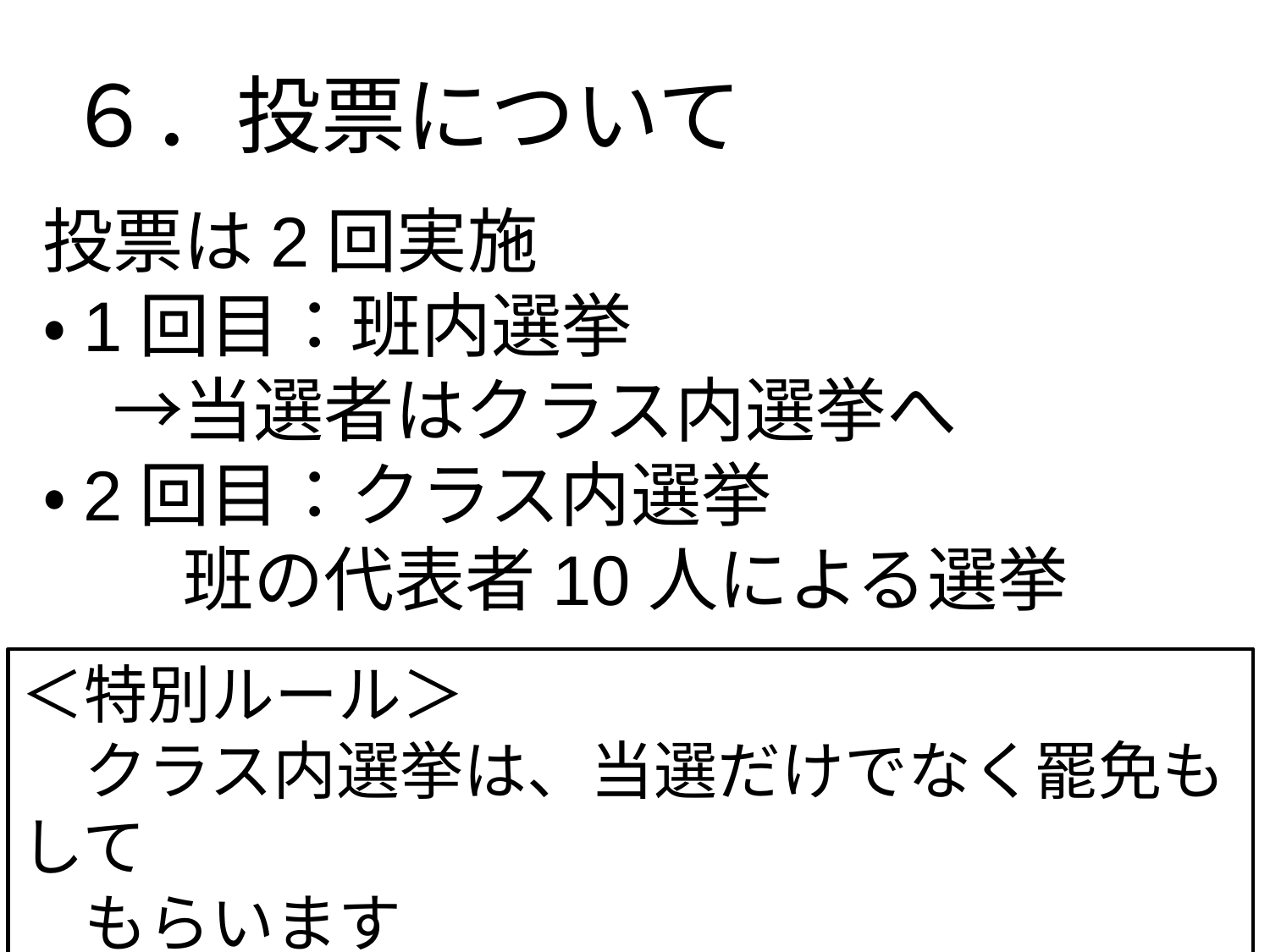

６．投票について
投票は2回実施
・1回目：班内選挙
　→当選者はクラス内選挙へ
・2回目：クラス内選挙
　　班の代表者10人による選挙
＜特別ルール＞
　クラス内選挙は、当選だけでなく罷免もして
　もらいます